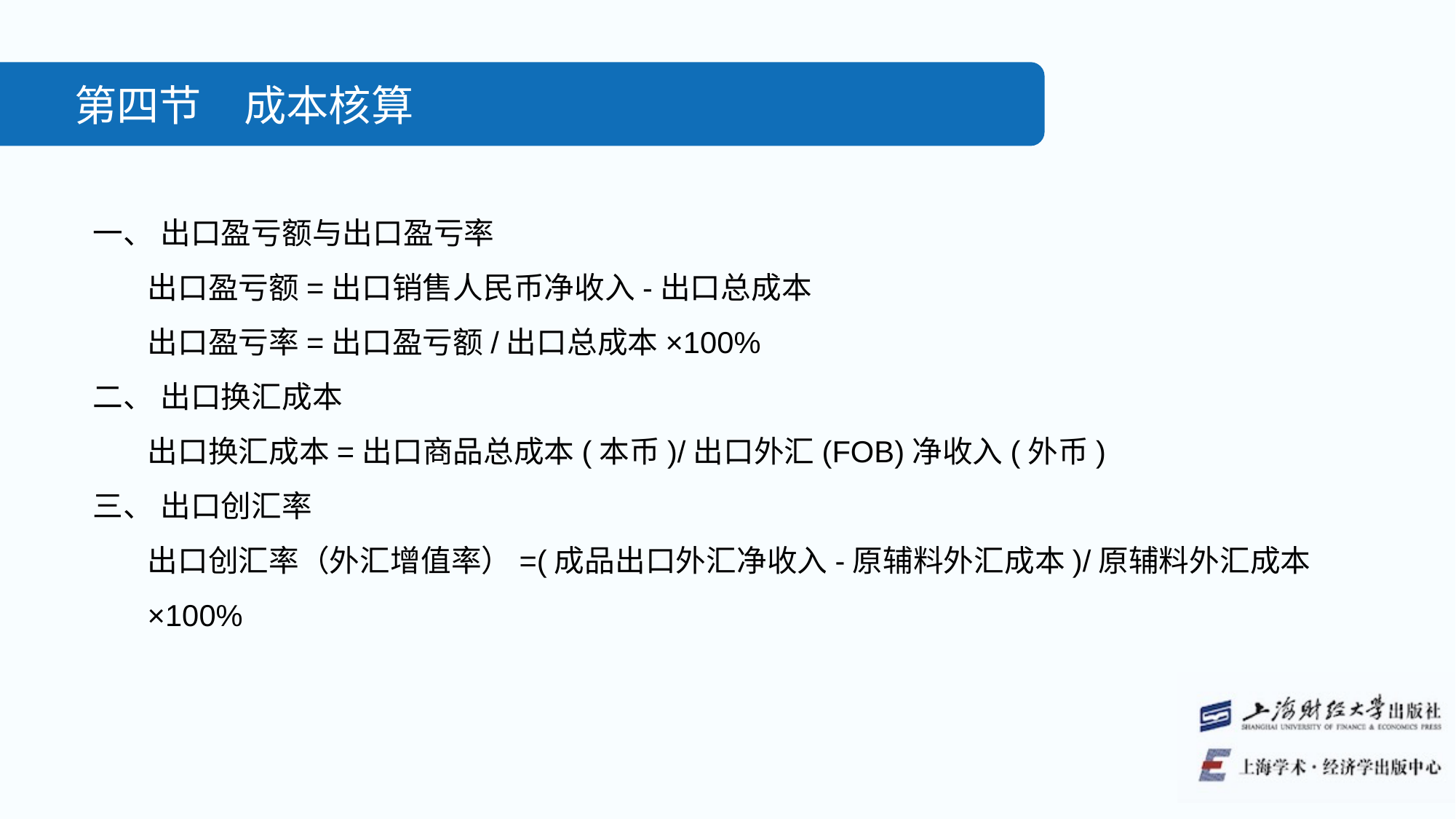

第四节　成本核算
一、 出口盈亏额与出口盈亏率
出口盈亏额=出口销售人民币净收入-出口总成本
出口盈亏率=出口盈亏额/出口总成本×100%
二、 出口换汇成本
出口换汇成本=出口商品总成本(本币)/出口外汇(FOB)净收入(外币)
三、 出口创汇率
出口创汇率（外汇增值率）=(成品出口外汇净收入-原辅料外汇成本)/原辅料外汇成本×100%